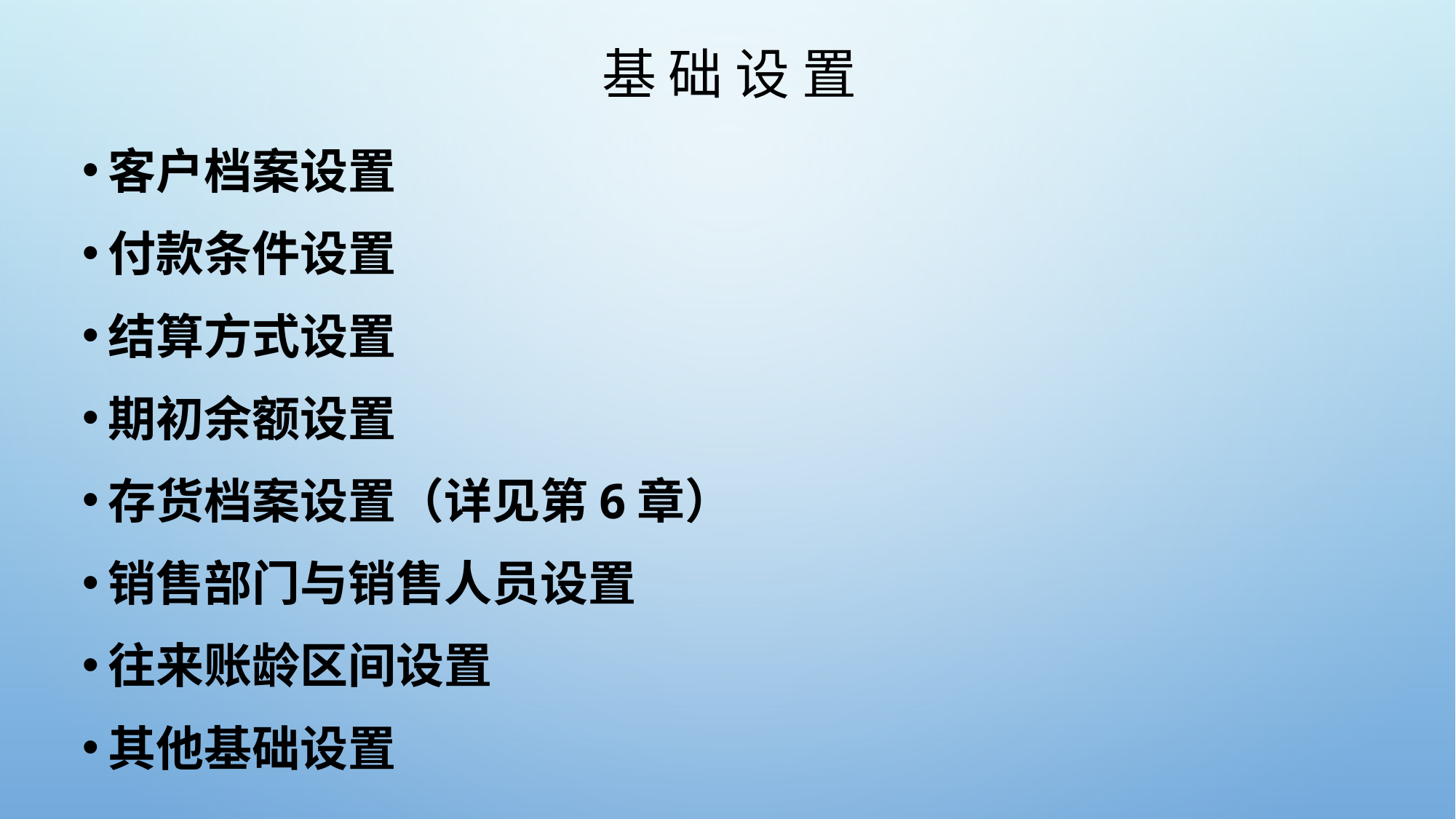

# 基 础 设 置
客户档案设置
付款条件设置
结算方式设置
期初余额设置
存货档案设置（详见第6章）
销售部门与销售人员设置
往来账龄区间设置
其他基础设置